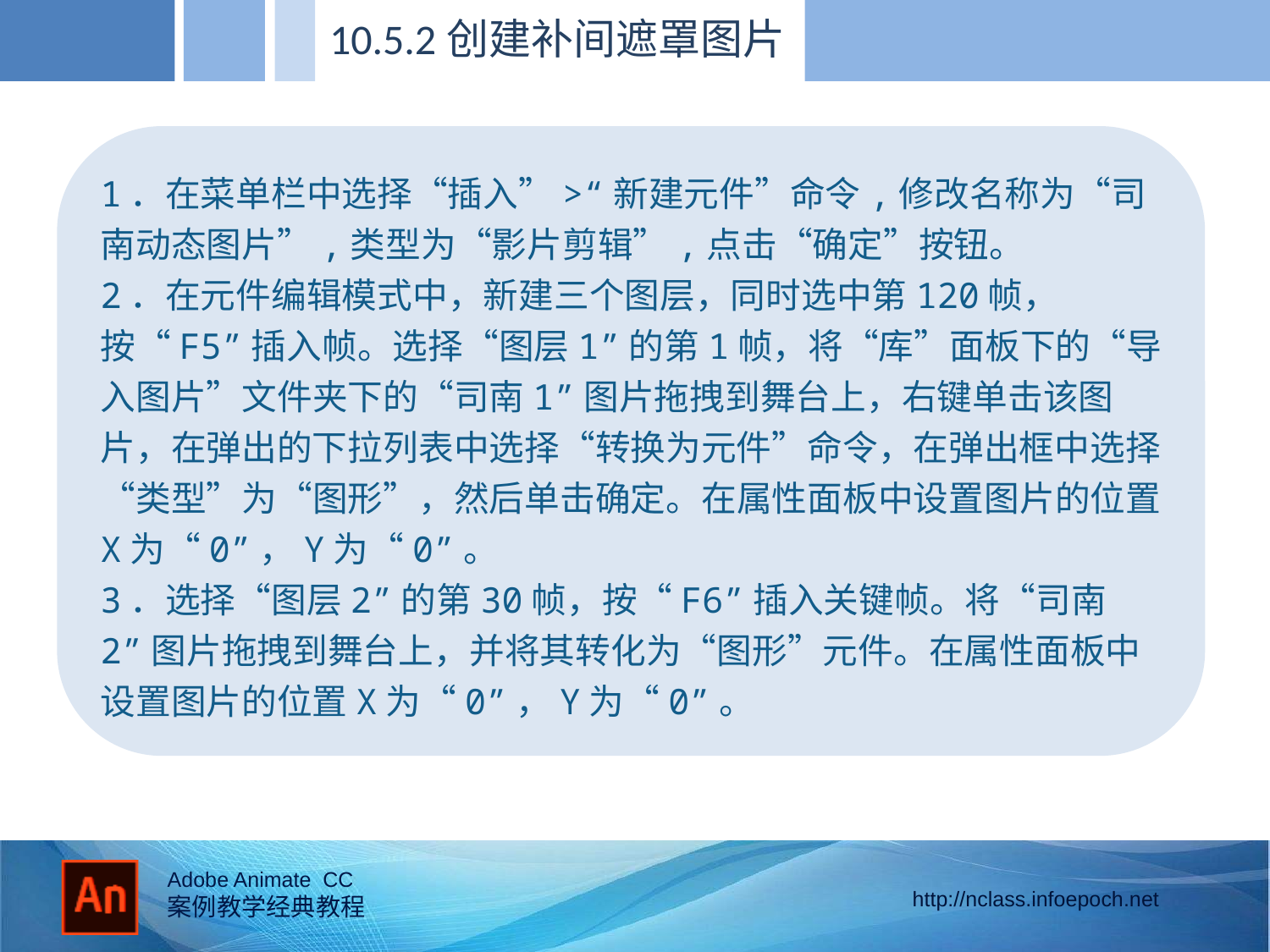

10.5.2创建补间遮罩图片
1．在菜单栏中选择“插入”>“新建元件”命令,修改名称为“司南动态图片”,类型为“影片剪辑”,点击“确定”按钮。
2．在元件编辑模式中，新建三个图层，同时选中第120帧，按“F5”插入帧。选择“图层1”的第1帧，将“库”面板下的“导入图片”文件夹下的“司南1”图片拖拽到舞台上，右键单击该图片，在弹出的下拉列表中选择“转换为元件”命令，在弹出框中选择“类型”为“图形”，然后单击确定。在属性面板中设置图片的位置X为“0”，Y为“0”。
3．选择“图层2”的第30帧，按“F6”插入关键帧。将“司南2”图片拖拽到舞台上，并将其转化为“图形”元件。在属性面板中设置图片的位置X为“0”，Y为“0”。